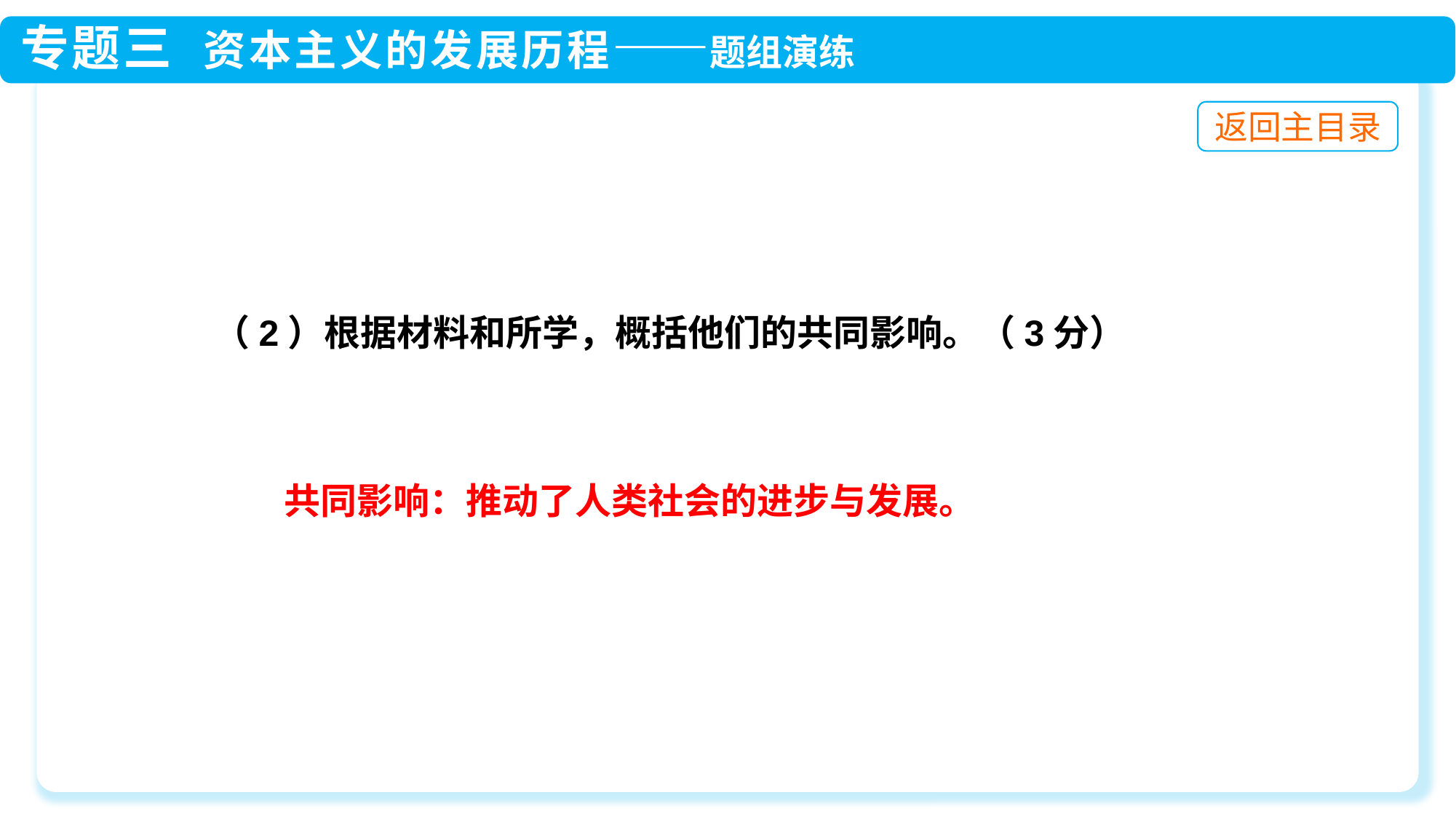

（2）根据材料和所学，概括他们的共同影响。（3分）
共同影响：推动了人类社会的进步与发展。